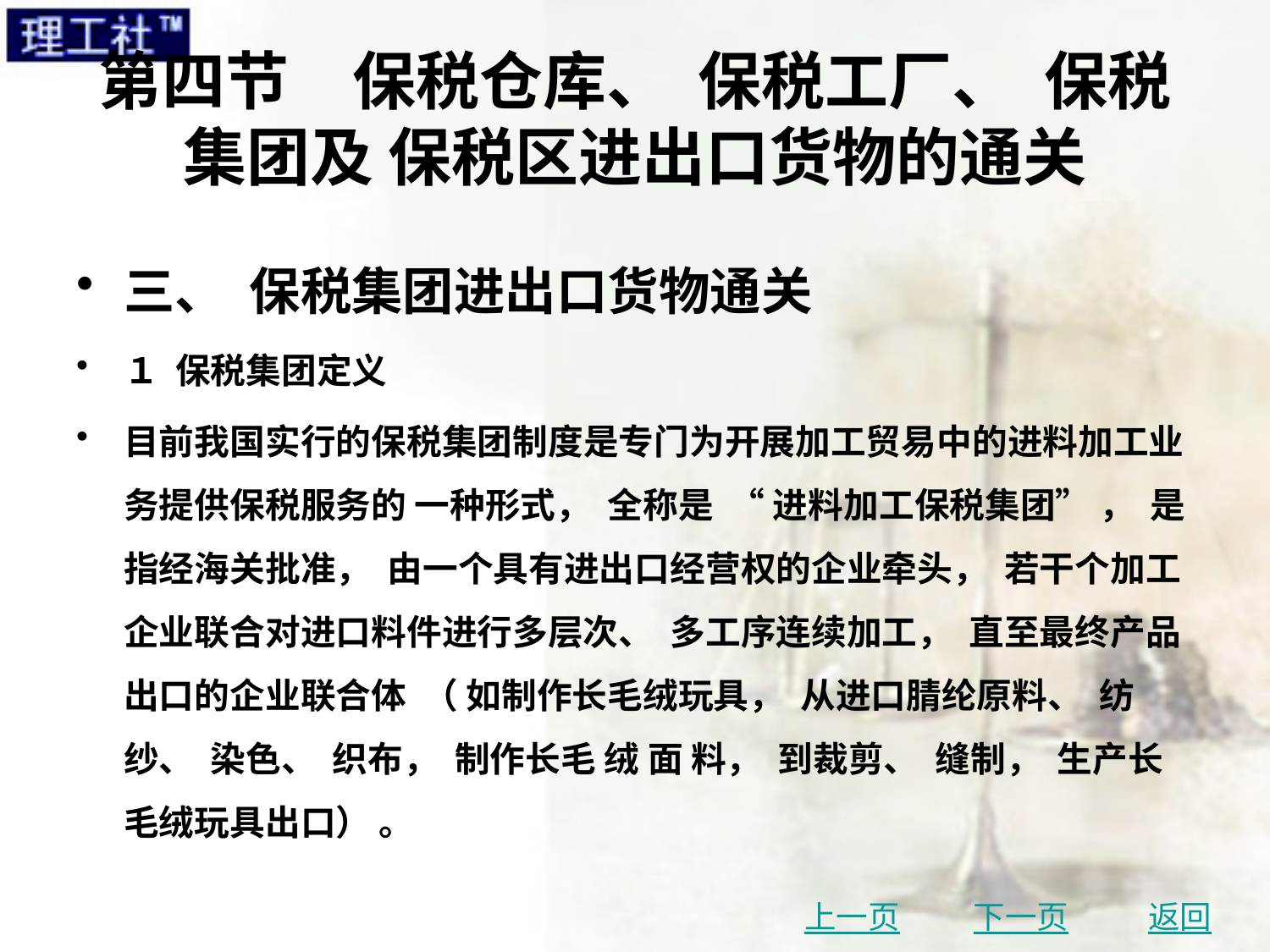

# 第四节　保税仓库、  保税工厂、  保税集团及 保税区进出口货物的通关
三、  保税集团进出口货物通关
１  保税集团定义
目前我国实行的保税集团制度是专门为开展加工贸易中的进料加工业务提供保税服务的 一种形式，  全称是  “ 进料加工保税集团” ，  是指经海关批准，  由一个具有进出口经营权的企业牵头，  若干个加工企业联合对进口料件进行多层次、  多工序连续加工，  直至最终产品出口的企业联合体  （ 如制作长毛绒玩具，  从进口腈纶原料、  纺纱、  染色、  织布，  制作长毛 绒 面 料，  到裁剪、  缝制，  生产长毛绒玩具出口） 。
上一页
下一页
返回